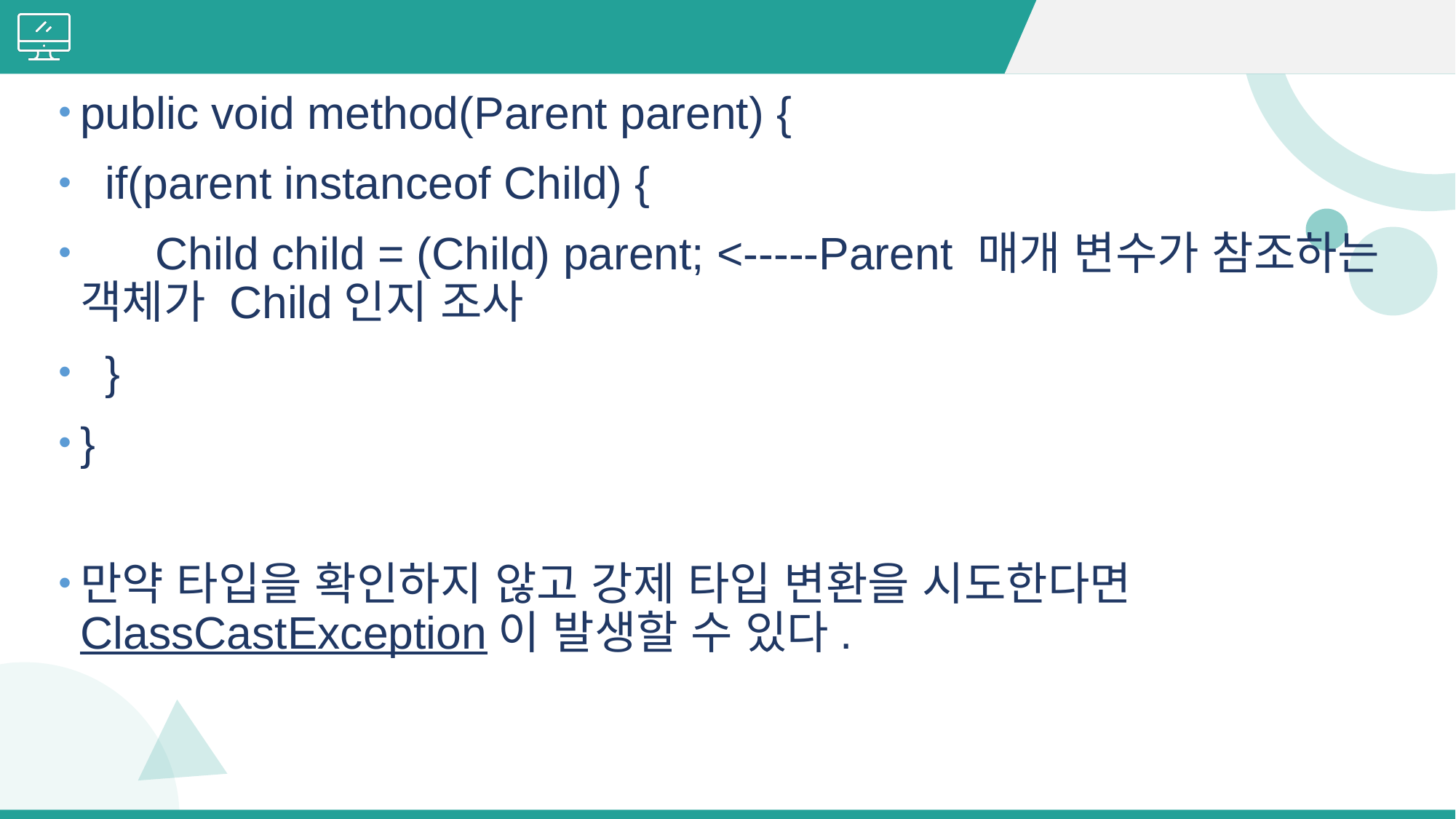

#
public void method(Parent parent) {
  if(parent instanceof Child) {
      Child child = (Child) parent; <-----Parent 매개 변수가 참조하는 객체가 Child인지 조사
  }
}

만약 타입을 확인하지 않고 강제 타입 변환을 시도한다면 ClassCastException이 발생할 수 있다.